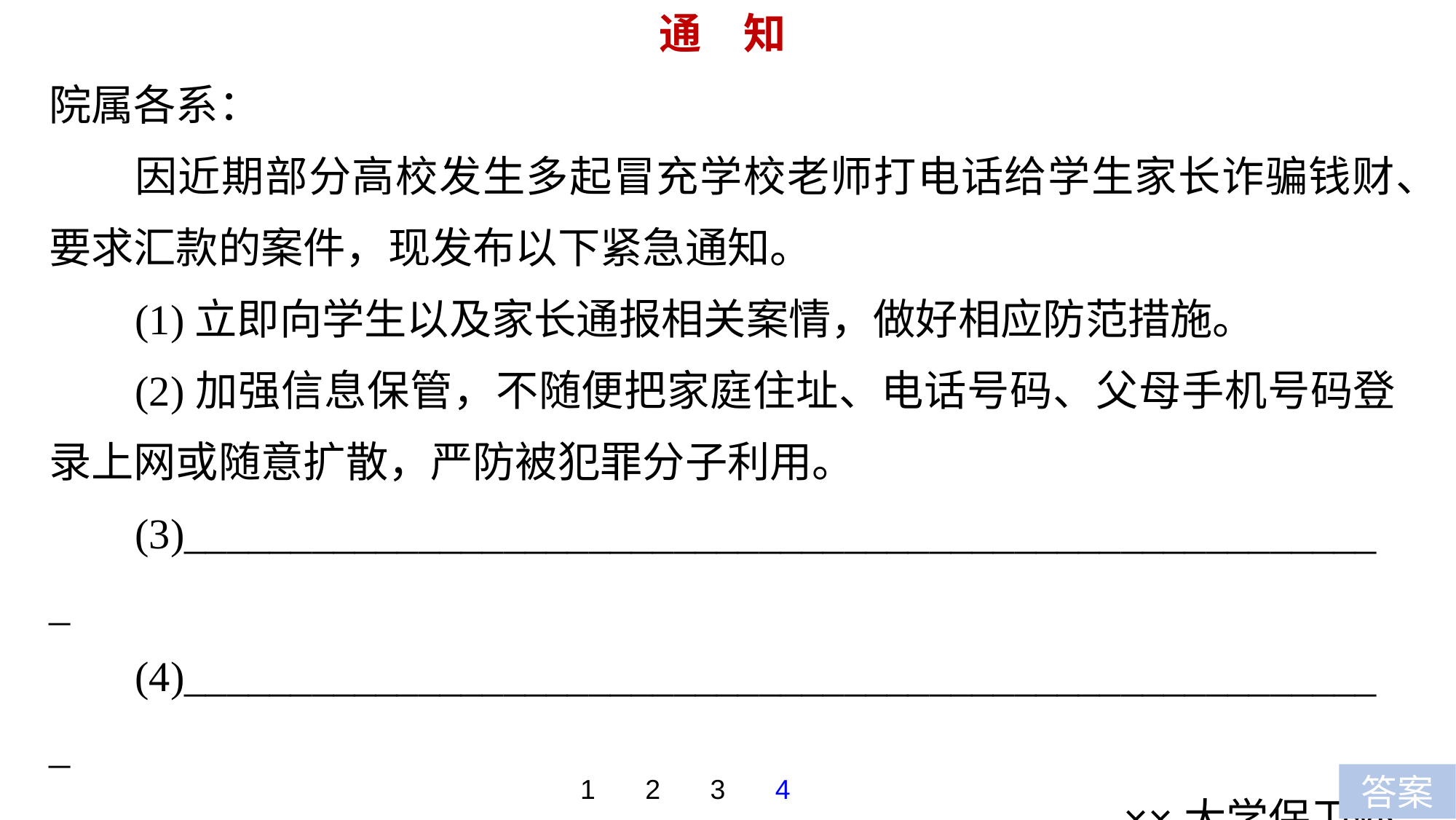

通　知
院属各系：
因近期部分高校发生多起冒充学校老师打电话给学生家长诈骗钱财、要求汇款的案件，现发布以下紧急通知。
(1)立即向学生以及家长通报相关案情，做好相应防范措施。
(2)加强信息保管，不随便把家庭住址、电话号码、父母手机号码登录上网或随意扩散，严防被犯罪分子利用。
(3)_________________________________________________________
(4)_________________________________________________________
××大学保卫处
2017年×月×日
1
2
3
4
答案